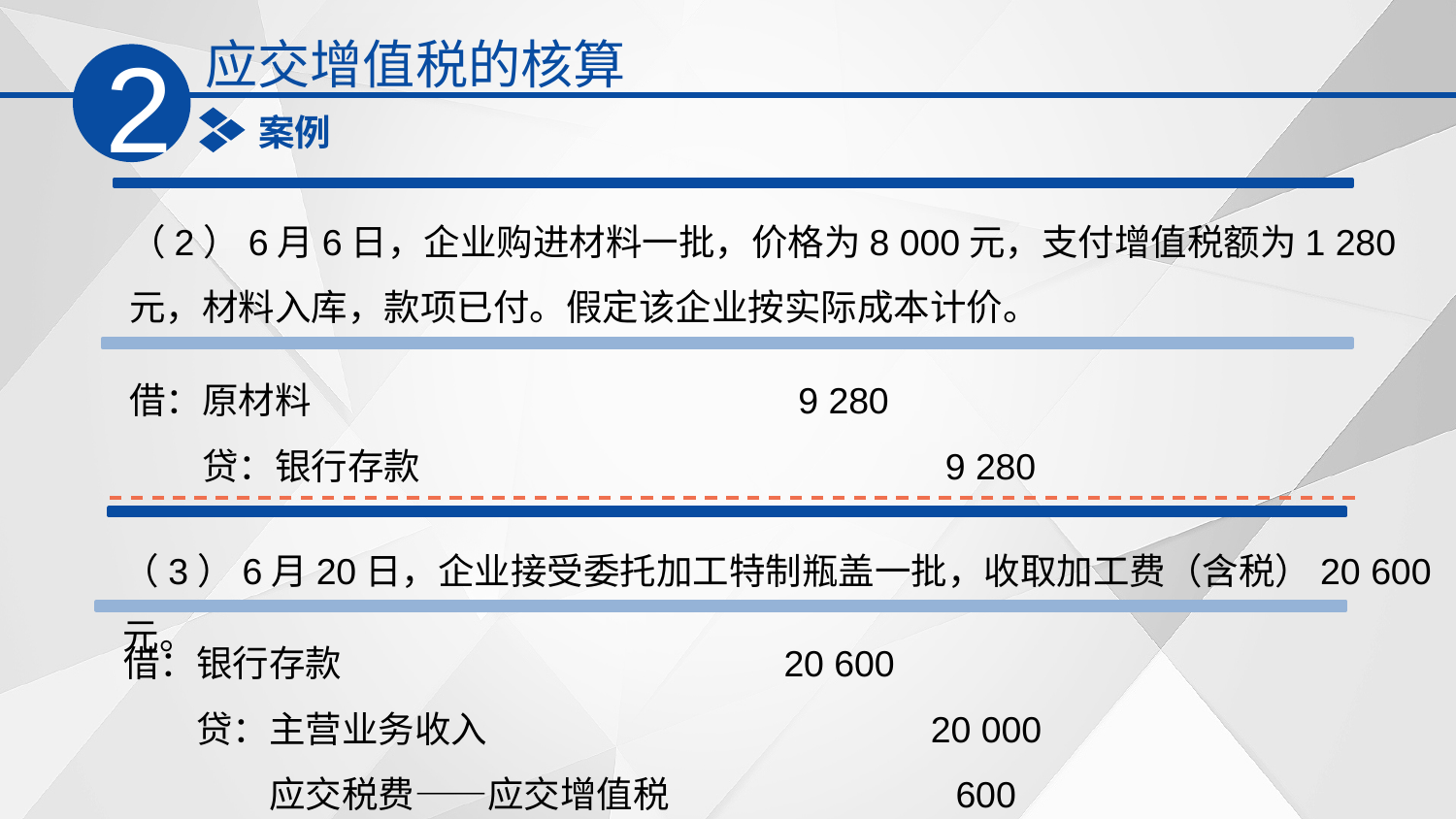

应交增值税的核算
2

案例

（2）6月6日，企业购进材料一批，价格为8 000元，支付增值税额为1 280元，材料入库，款项已付。假定该企业按实际成本计价。

借：原材料　　　　　　　　　　　　     9 280
　　贷：银行存款　　　　　　　　　　　              9 280

（3）6月20日，企业接受委托加工特制瓶盖一批，收取加工费（含税）20 600元。

借：银行存款　　　　　　　　　　　    20 600
　　贷：主营业务收入　　　　　　　　　             20 000
　　　　应交税费——应交增值税　　　                　600